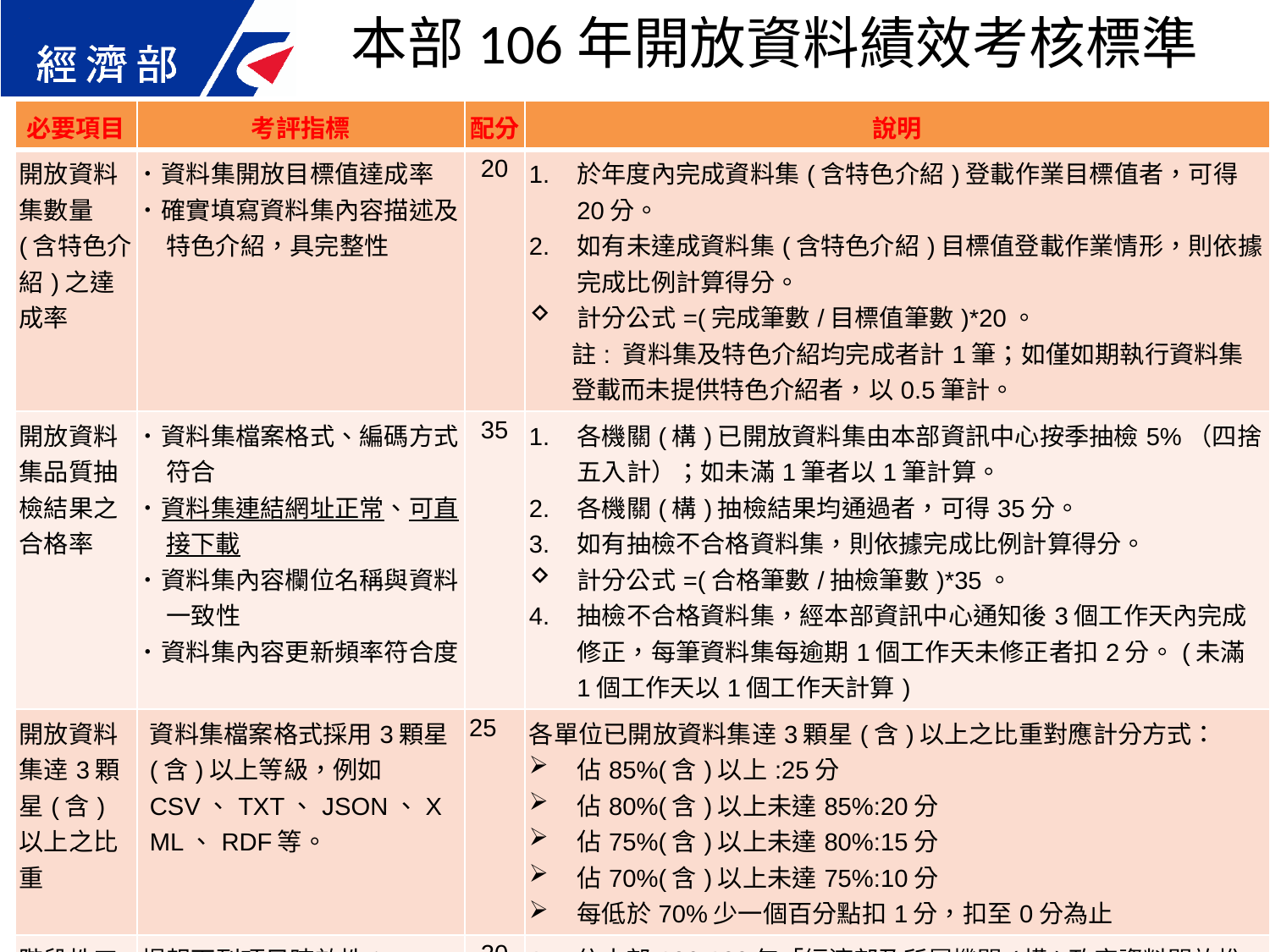

本部106年開放資料績效考核標準
| 必要項目 | 考評指標 | 配分 | 說明 |
| --- | --- | --- | --- |
| 開放資料集數量(含特色介紹)之達成率 | ˙資料集開放目標值達成率 ˙確實填寫資料集內容描述及特色介紹，具完整性 | 20 | 於年度內完成資料集(含特色介紹)登載作業目標值者，可得20分。 如有未達成資料集(含特色介紹)目標值登載作業情形，則依據完成比例計算得分。 計分公式=(完成筆數/目標值筆數)\*20。 註: 資料集及特色介紹均完成者計1筆；如僅如期執行資料集登載而未提供特色介紹者，以0.5筆計。 |
| 開放資料集品質抽檢結果之合格率 | ˙資料集檔案格式、編碼方式符合 ˙資料集連結網址正常、可直接下載 ˙資料集內容欄位名稱與資料一致性 ˙資料集內容更新頻率符合度 | 35 | 各機關(構)已開放資料集由本部資訊中心按季抽檢5%（四捨五入計）；如未滿1筆者以1筆計算。 各機關(構)抽檢結果均通過者，可得35分。 如有抽檢不合格資料集，則依據完成比例計算得分。 計分公式=(合格筆數/抽檢筆數)\*35。 抽檢不合格資料集，經本部資訊中心通知後3個工作天內完成修正，每筆資料集每逾期1個工作天未修正者扣2分。(未滿1個工作天以1個工作天計算) |
| 開放資料集逹3顆星(含)以上之比重 | 資料集檔案格式採用3顆星(含)以上等級，例如CSV、TXT、JSON、XML、RDF等。 | 25 | 各單位已開放資料集逹3顆星(含)以上之比重對應計分方式： 佔85%(含)以上:25分 佔80%(含)以上未達85%:20分 佔75%(含)以上未達80%:15分 佔70%(含)以上未達75%:10分 每低於70%少一個百分點扣1分，扣至0分為止 |
| 階段性工作執行時效之達成率 | 提報下列項目時效性： 本部開放資料盤點 本部新增開放資料集送審 登載「資料集基本資料表」 提報資料集品質檢核表 | 20 | 依本部106-109年「經濟部及所屬機關(構)政府資料開放推動策略」作業時程評定，於規定時限內完成左列工作項目者，可得20分。 如有工作逾期者，則依據完成比例計算得分。 計分公式=(完成項數/應完成項數)\*20。 |
43